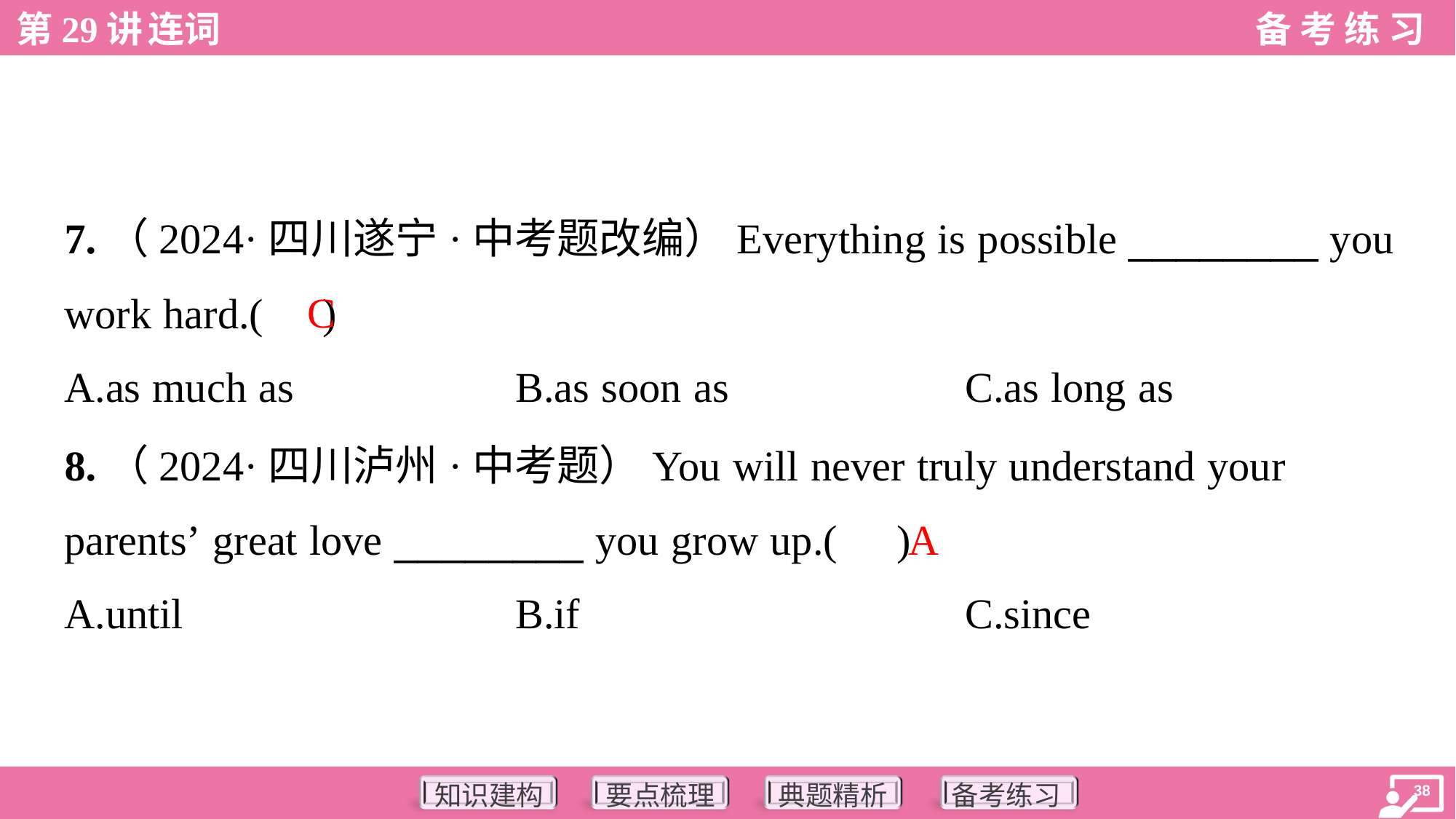

7.（2024·四川遂宁·中考题改编）Everything is possible ________ you
work hard.(     )
C
A.as much as	B.as soon as	C.as long as
8.（2024·四川泸州·中考题）You will never truly understand your
parents’ great love ________ you grow up.(     )
A
A.until	B.if	C.since